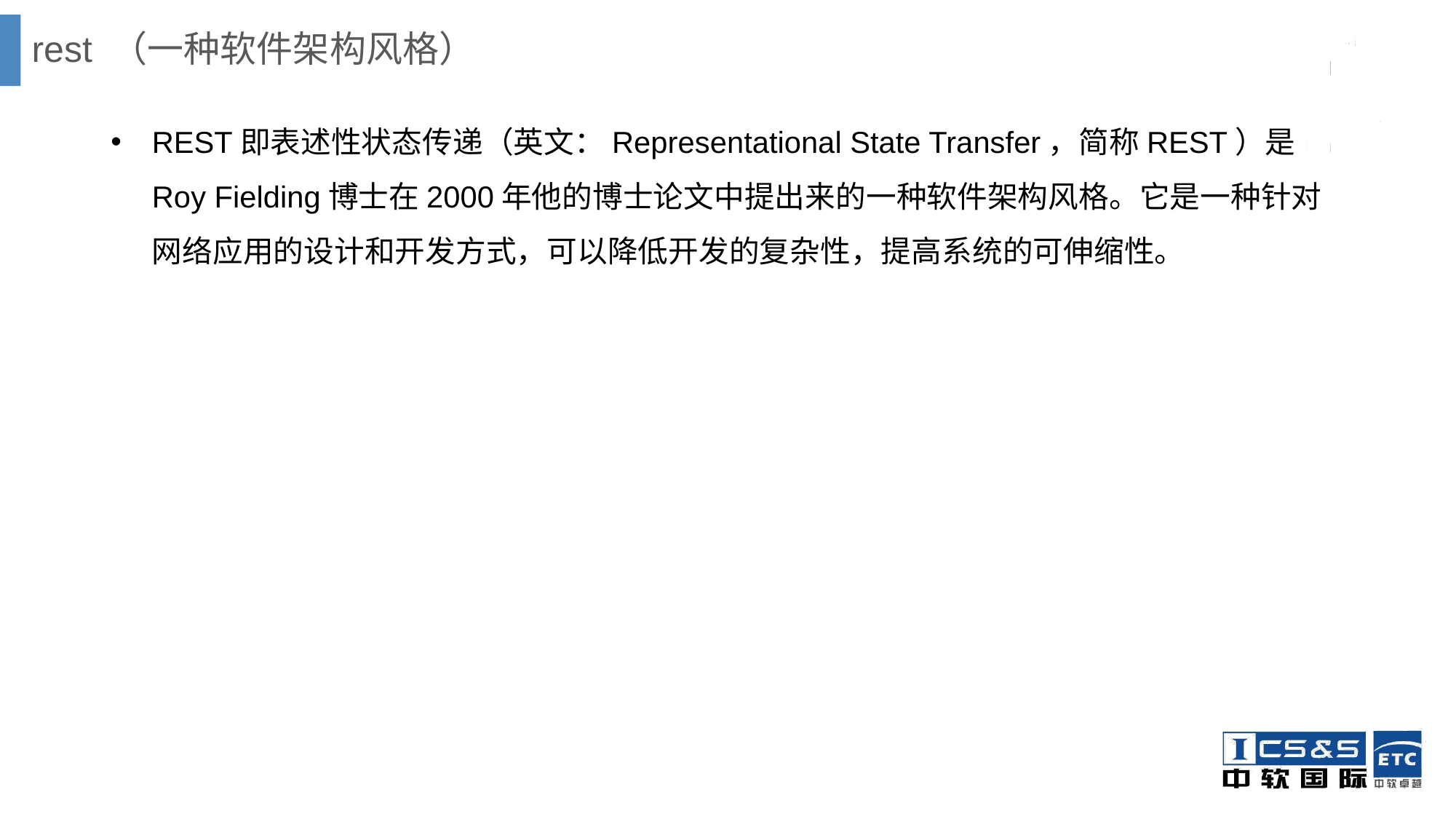

# rest （一种软件架构风格）
REST即表述性状态传递（英文：Representational State Transfer，简称REST）是Roy Fielding博士在2000年他的博士论文中提出来的一种软件架构风格。它是一种针对网络应用的设计和开发方式，可以降低开发的复杂性，提高系统的可伸缩性。